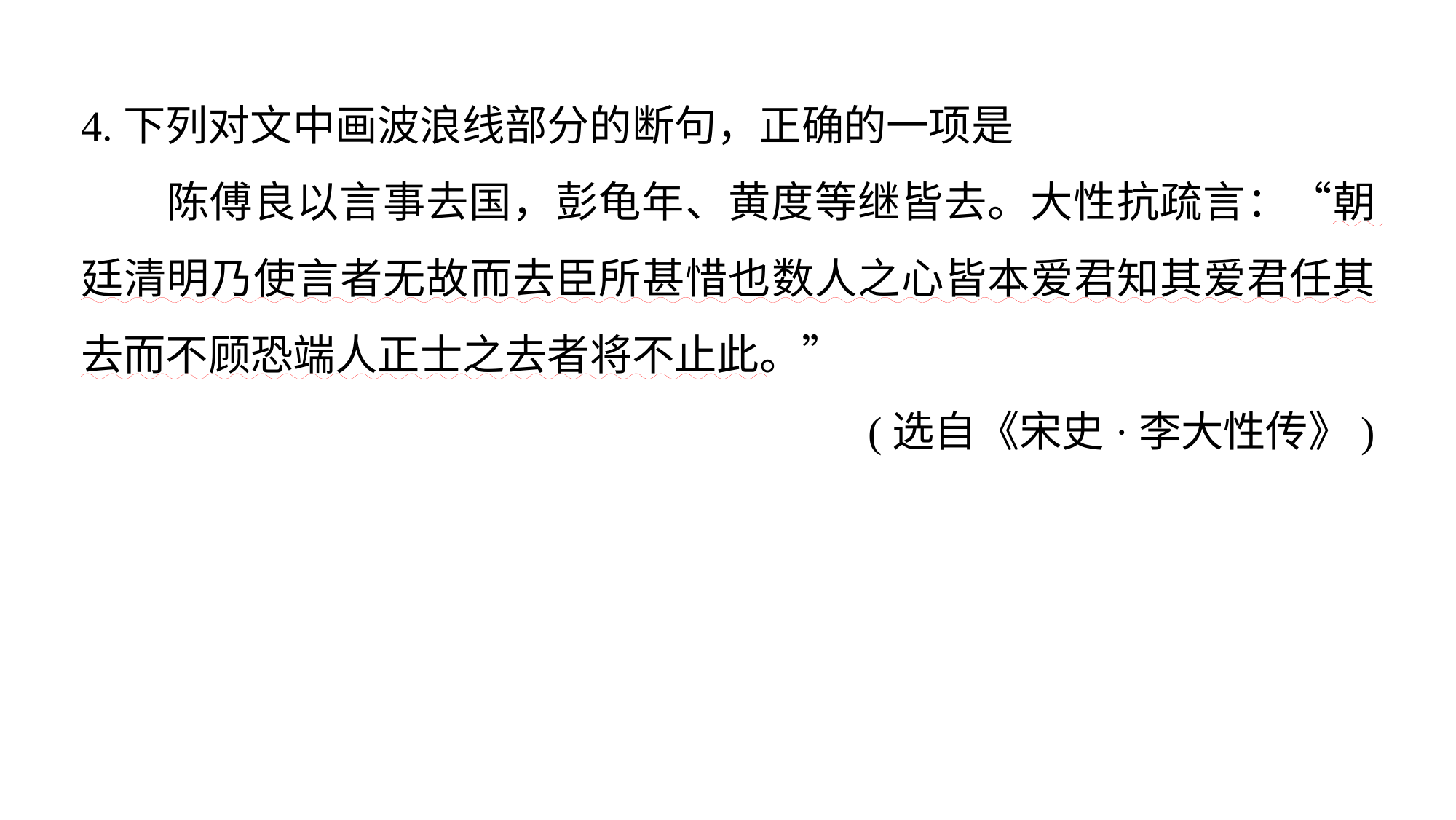

4.下列对文中画波浪线部分的断句，正确的一项是
陈傅良以言事去国，彭龟年、黄度等继皆去。大性抗疏言：“朝廷清明乃使言者无故而去臣所甚惜也数人之心皆本爱君知其爱君任其去而不顾恐端人正士之去者将不止此。”
(选自《宋史·李大性传》)